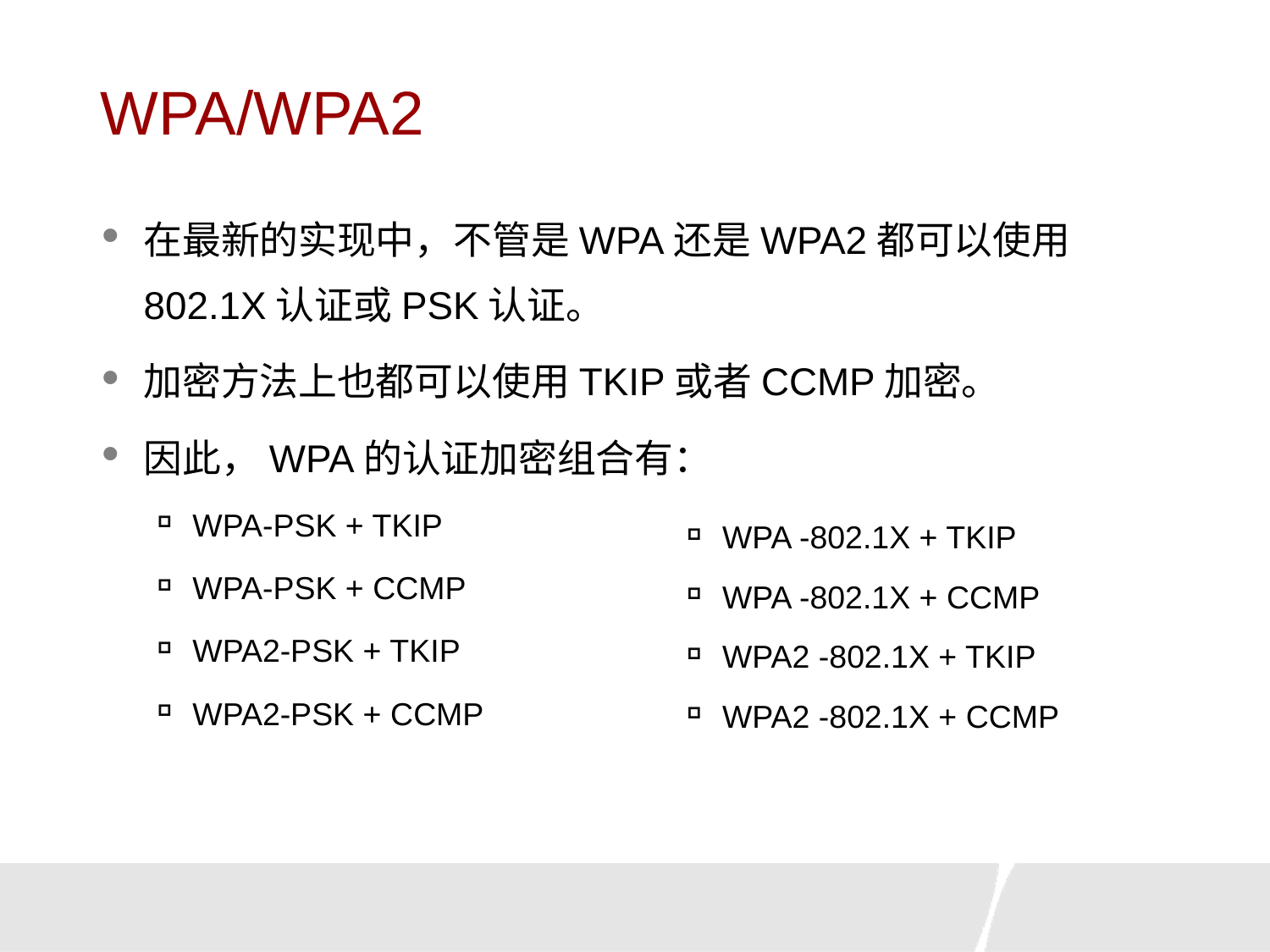

# WPA/WPA2
在最新的实现中，不管是WPA还是WPA2都可以使用802.1X认证或PSK认证。
加密方法上也都可以使用TKIP或者CCMP加密。
因此，WPA的认证加密组合有：
WPA-PSK + TKIP
WPA-PSK + CCMP
WPA2-PSK + TKIP
WPA2-PSK + CCMP

WPA -802.1X + TKIP
WPA -802.1X + CCMP
WPA2 -802.1X + TKIP
WPA2 -802.1X + CCMP